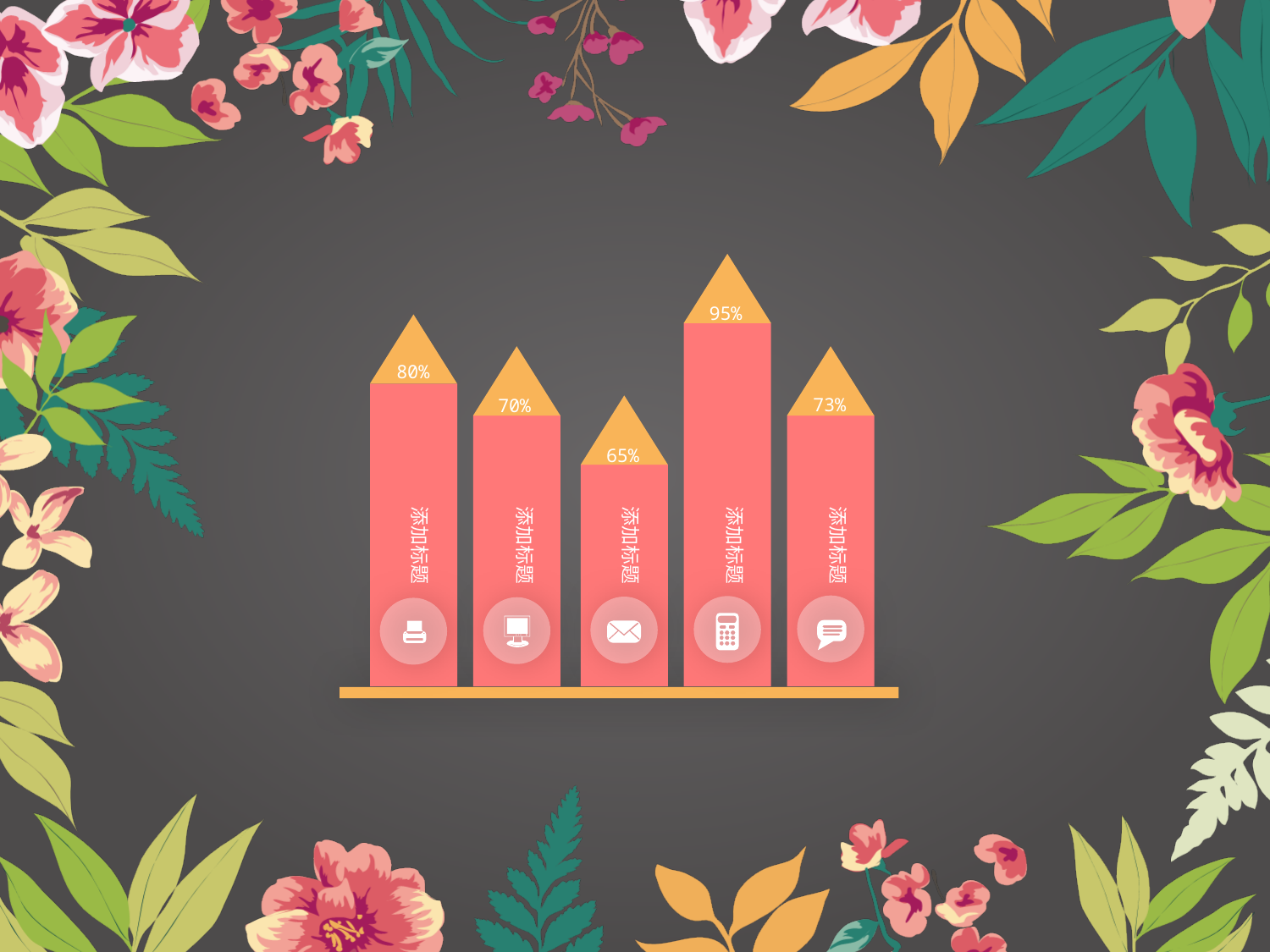

95%
添加标题

80%

添加标题

70%
添加标题

73%
添加标题

65%
添加标题